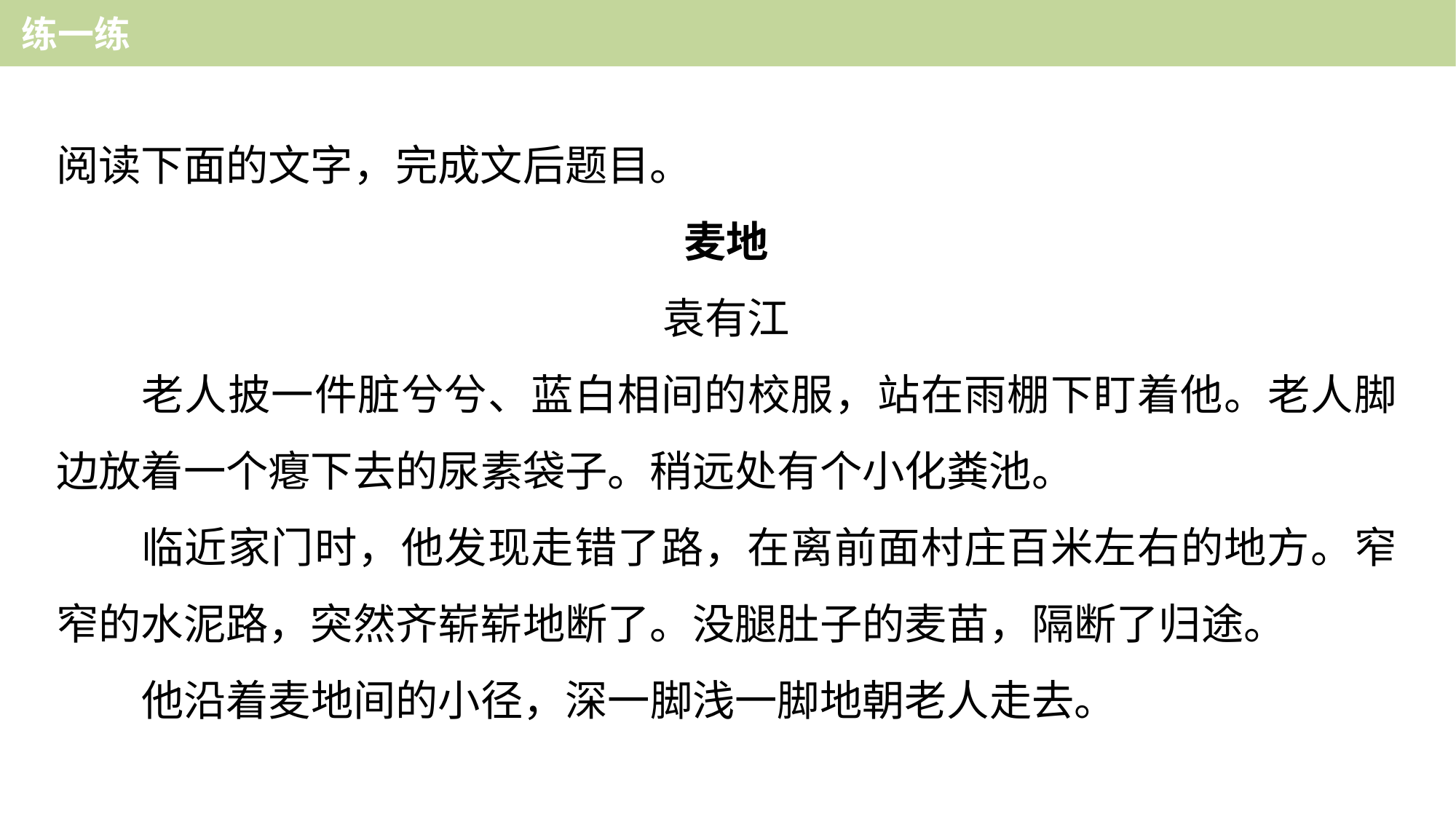

练一练
阅读下面的文字，完成文后题目。
麦地
袁有江
老人披一件脏兮兮、蓝白相间的校服，站在雨棚下盯着他。老人脚边放着一个瘪下去的尿素袋子。稍远处有个小化粪池。
临近家门时，他发现走错了路，在离前面村庄百米左右的地方。窄窄的水泥路，突然齐崭崭地断了。没腿肚子的麦苗，隔断了归途。
他沿着麦地间的小径，深一脚浅一脚地朝老人走去。